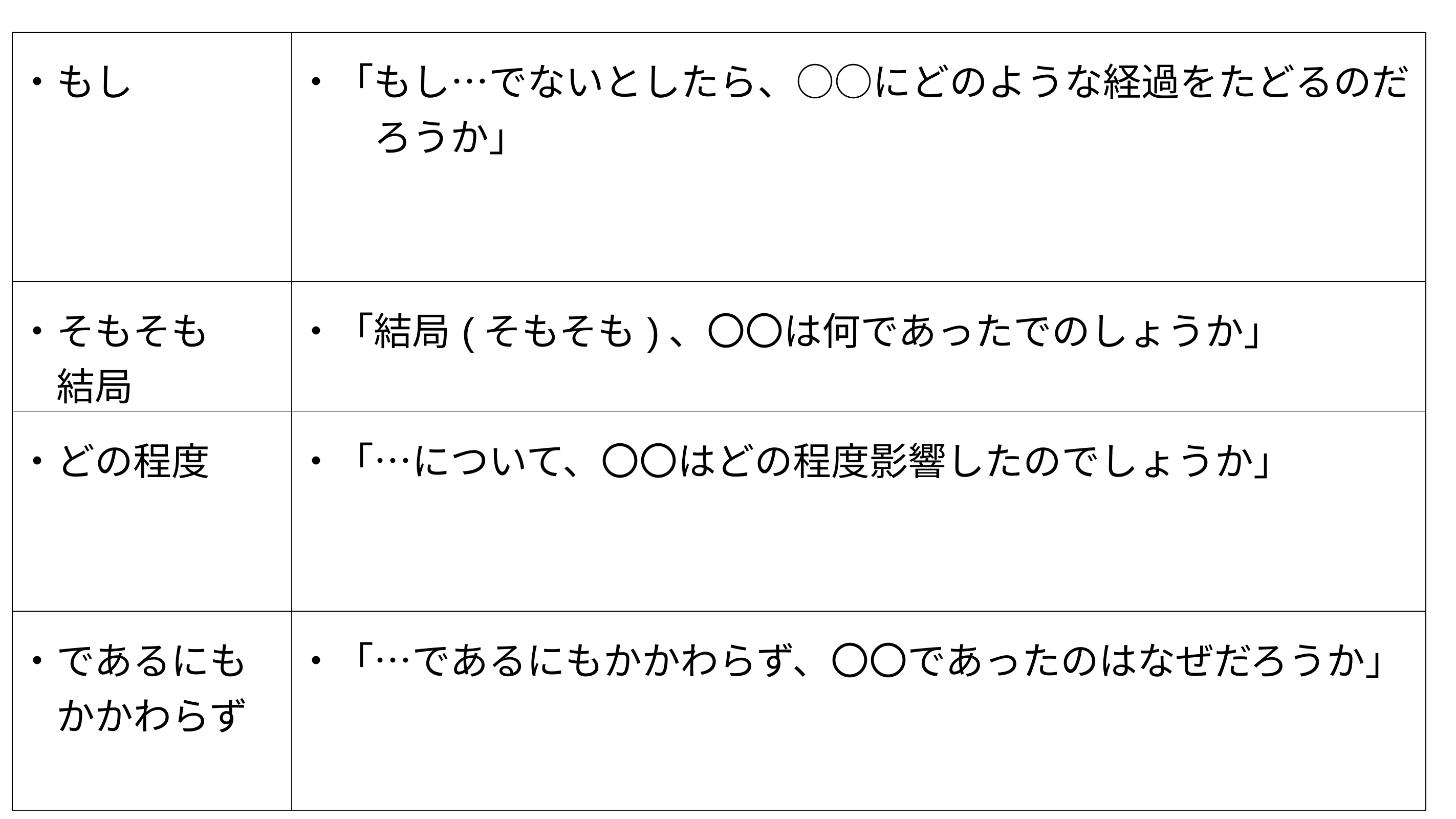

| ・もし | ・「もし…でないとしたら、○○にどのような経過をたどるのだ 　　ろうか」 |
| --- | --- |
| ・そもそも 　結局 | ・「結局(そもそも)、〇〇は何であったでのしょうか」 |
| ・どの程度 | ・「…について、〇〇はどの程度影響したのでしょうか」 |
| ・であるにも 　かかわらず | ・「…であるにもかかわらず、〇〇であったのはなぜだろうか」 |